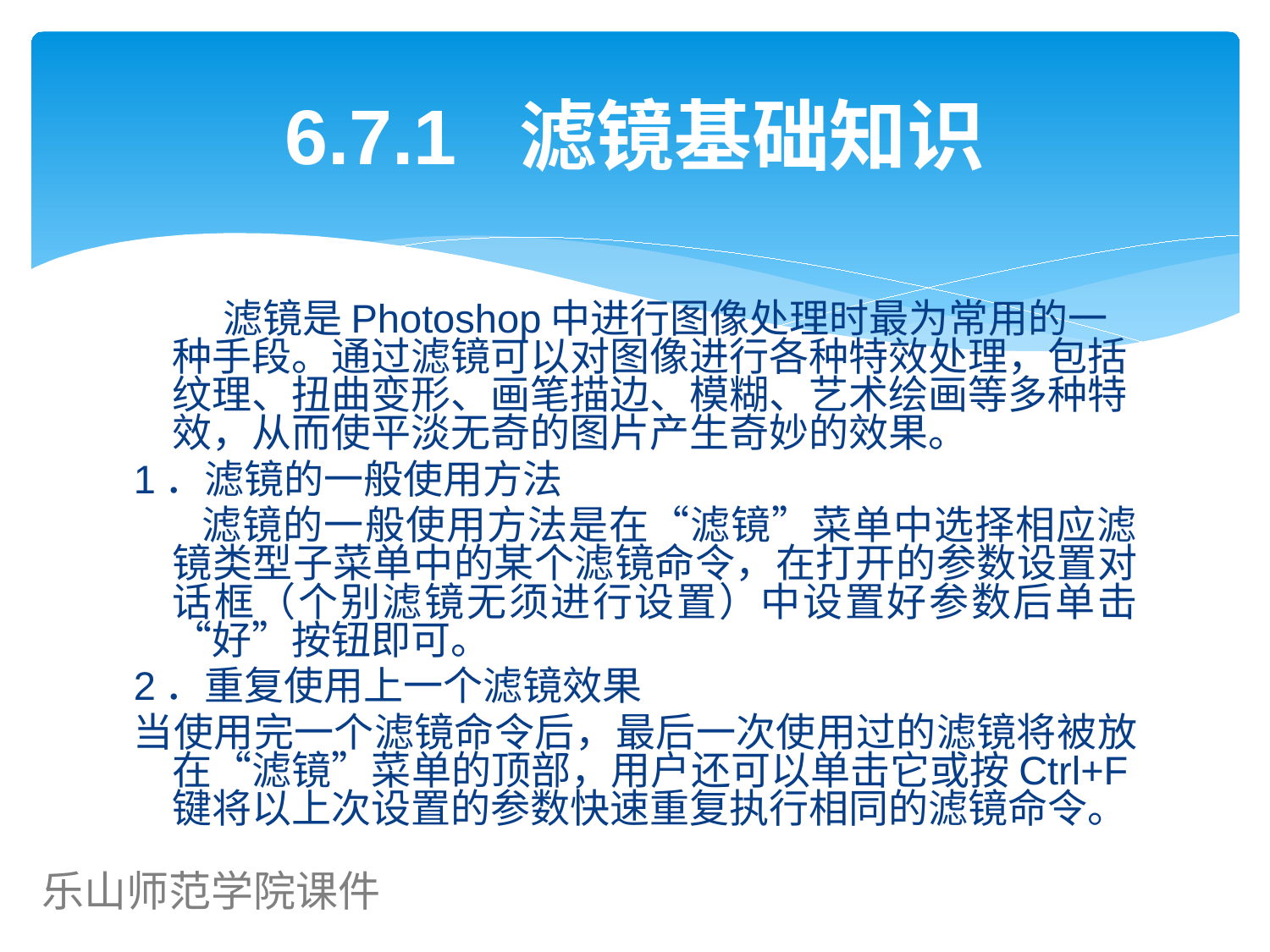

# 6.7.1  滤镜基础知识
         滤镜是Photoshop中进行图像处理时最为常用的一种手段。通过滤镜可以对图像进行各种特效处理，包括纹理、扭曲变形、画笔描边、模糊、艺术绘画等多种特效，从而使平淡无奇的图片产生奇妙的效果。
1．滤镜的一般使用方法
      滤镜的一般使用方法是在“滤镜”菜单中选择相应滤镜类型子菜单中的某个滤镜命令，在打开的参数设置对话框（个别滤镜无须进行设置）中设置好参数后单击“好”按钮即可。
2．重复使用上一个滤镜效果
当使用完一个滤镜命令后，最后一次使用过的滤镜将被放在“滤镜”菜单的顶部，用户还可以单击它或按Ctrl+F键将以上次设置的参数快速重复执行相同的滤镜命令。